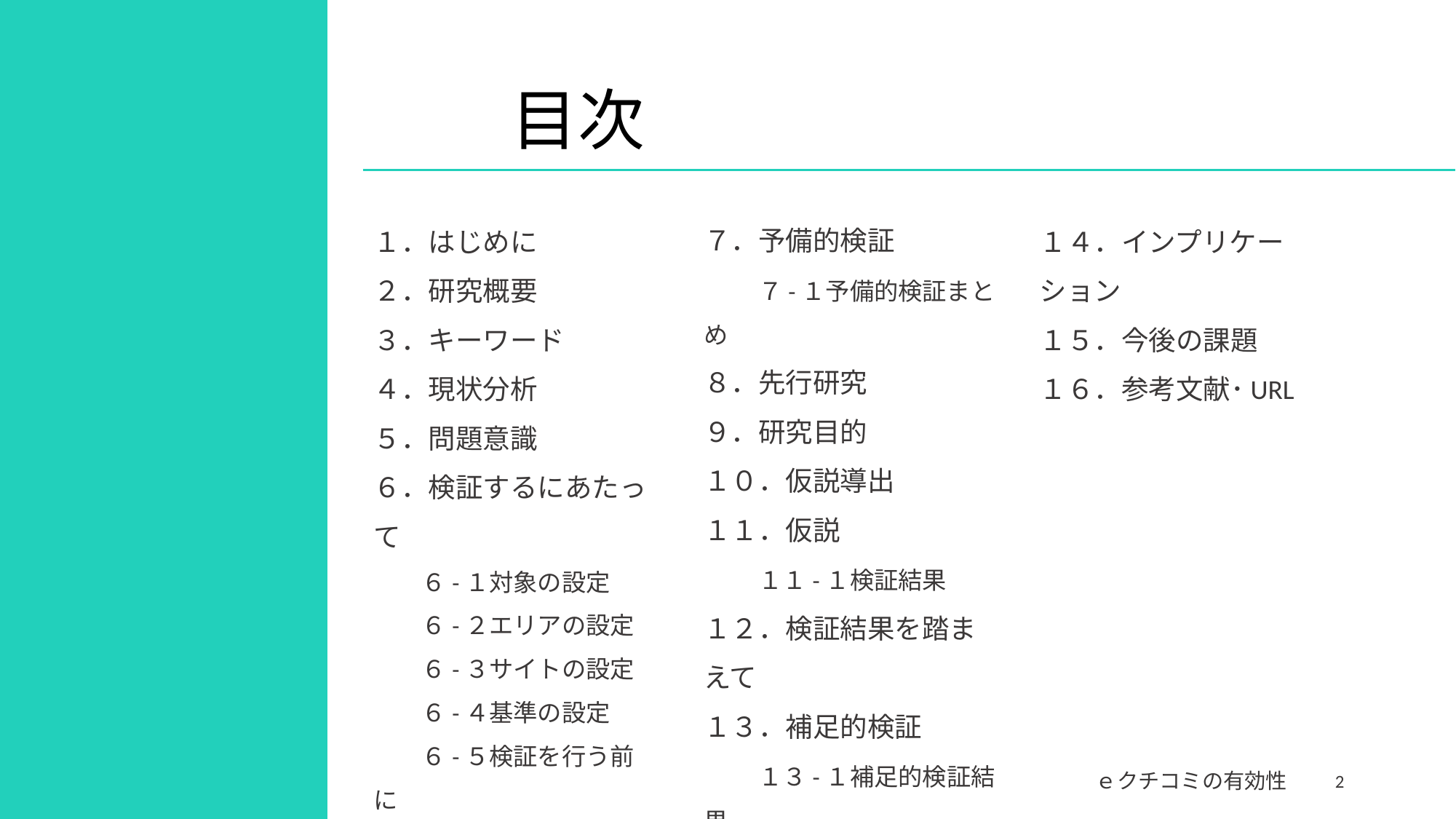

# 目次
７．予備的検証
　　７-１予備的検証まとめ
８．先行研究
９．研究目的
１０．仮説導出
１１．仮説
　　１１-１検証結果
１２．検証結果を踏まえて
１３．補足的検証
　　１３-１補足的検証結果
１．はじめに
２．研究概要
３．キーワード
４．現状分析
５．問題意識
６．検証するにあたって
　　６-１対象の設定
　　６-２エリアの設定
　　６-３サイトの設定
　　６-４基準の設定
　　６-５検証を行う前に
１４．インプリケーション
１５．今後の課題
１６．参考文献･URL
2
ｅクチコミの有効性